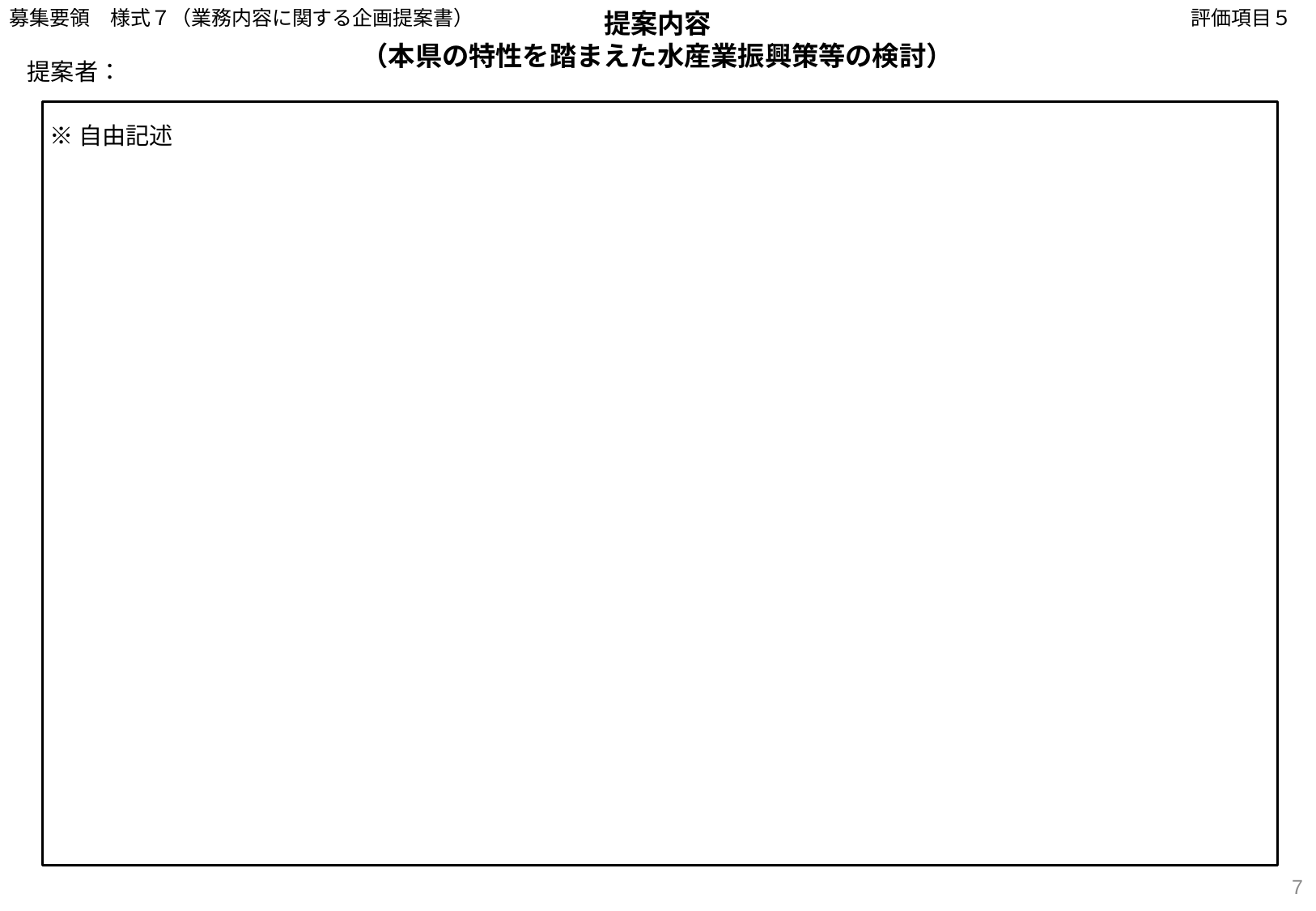

募集要領　様式７（業務内容に関する企画提案書）
評価項目５
提案内容
（本県の特性を踏まえた水産業振興策等の検討）
提案者：

※自由記述
7